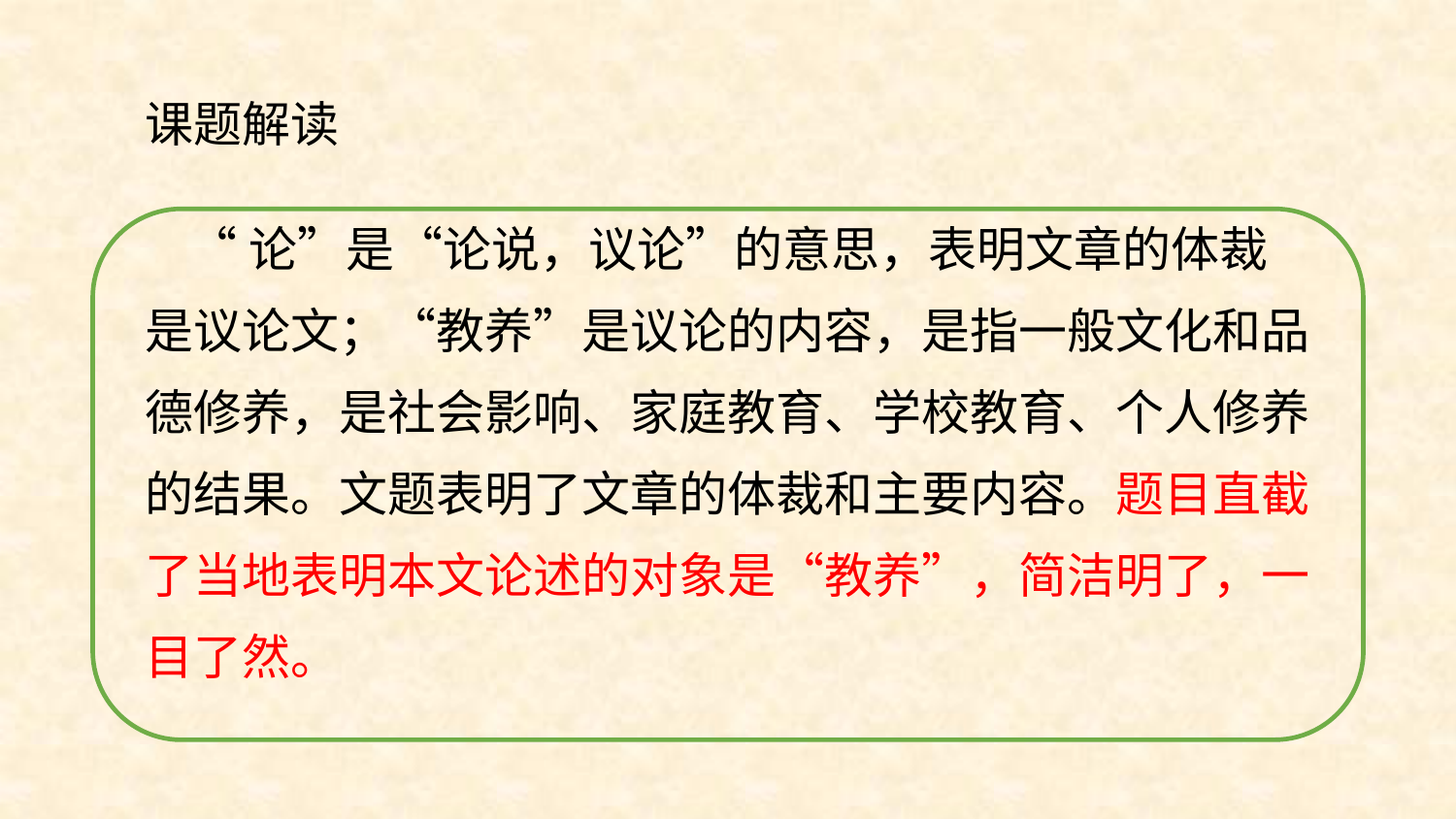

课题解读

    “论”是“论说，议论”的意思，表明文章的体裁是议论文；“教养”是议论的内容，是指一般文化和品德修养，是社会影响、家庭教育、学校教育、个人修养的结果。文题表明了文章的体裁和主要内容。题目直截了当地表明本文论述的对象是“教养”，简洁明了，一目了然。